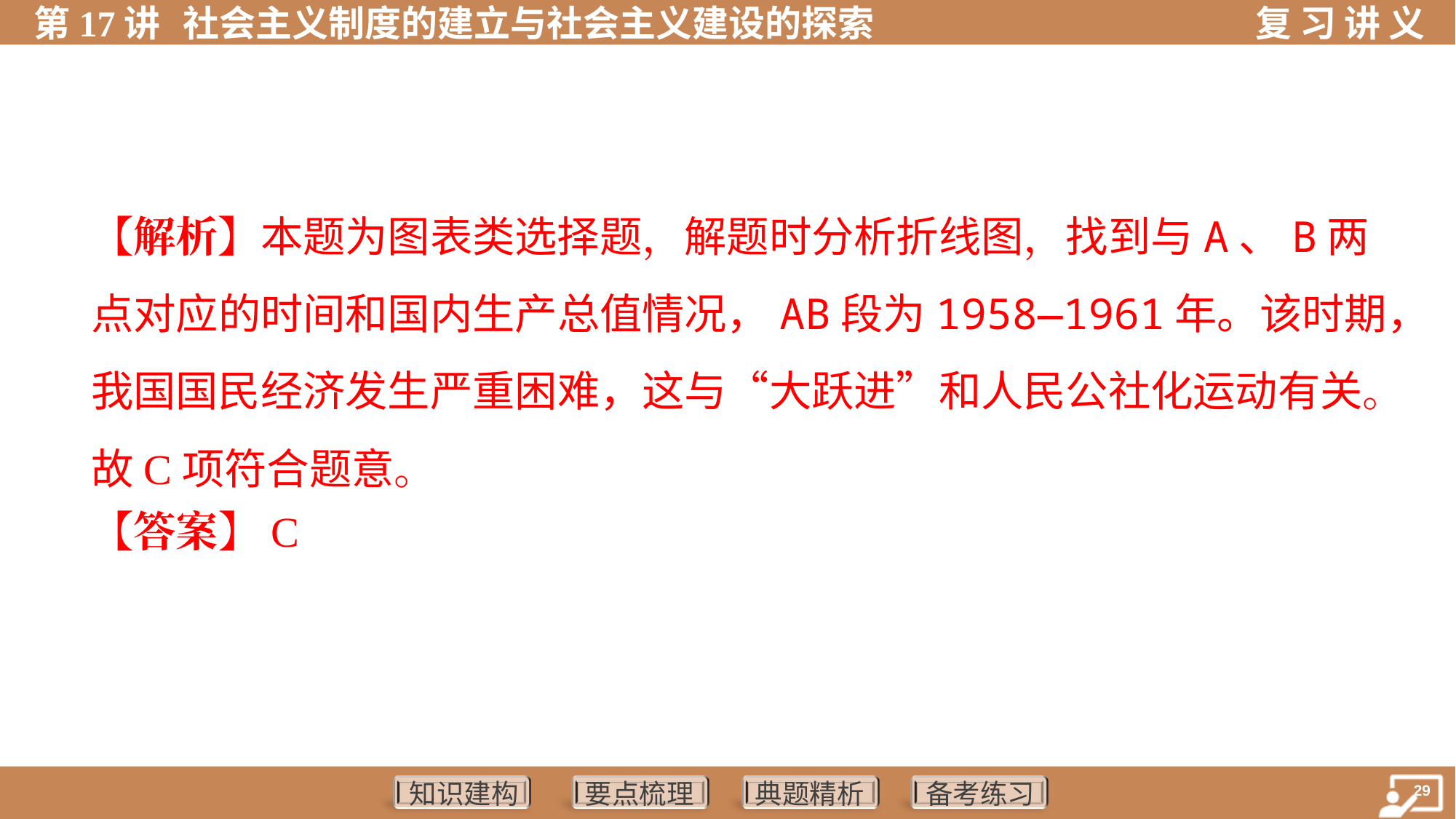

【解析】本题为图表类选择题，解题时分析折线图，找到与A、B两
点对应的时间和国内生产总值情况，AB段为1958—1961年。该时期，
我国国民经济发生严重困难，这与“大跃进”和人民公社化运动有关。
故C项符合题意。

【答案】C